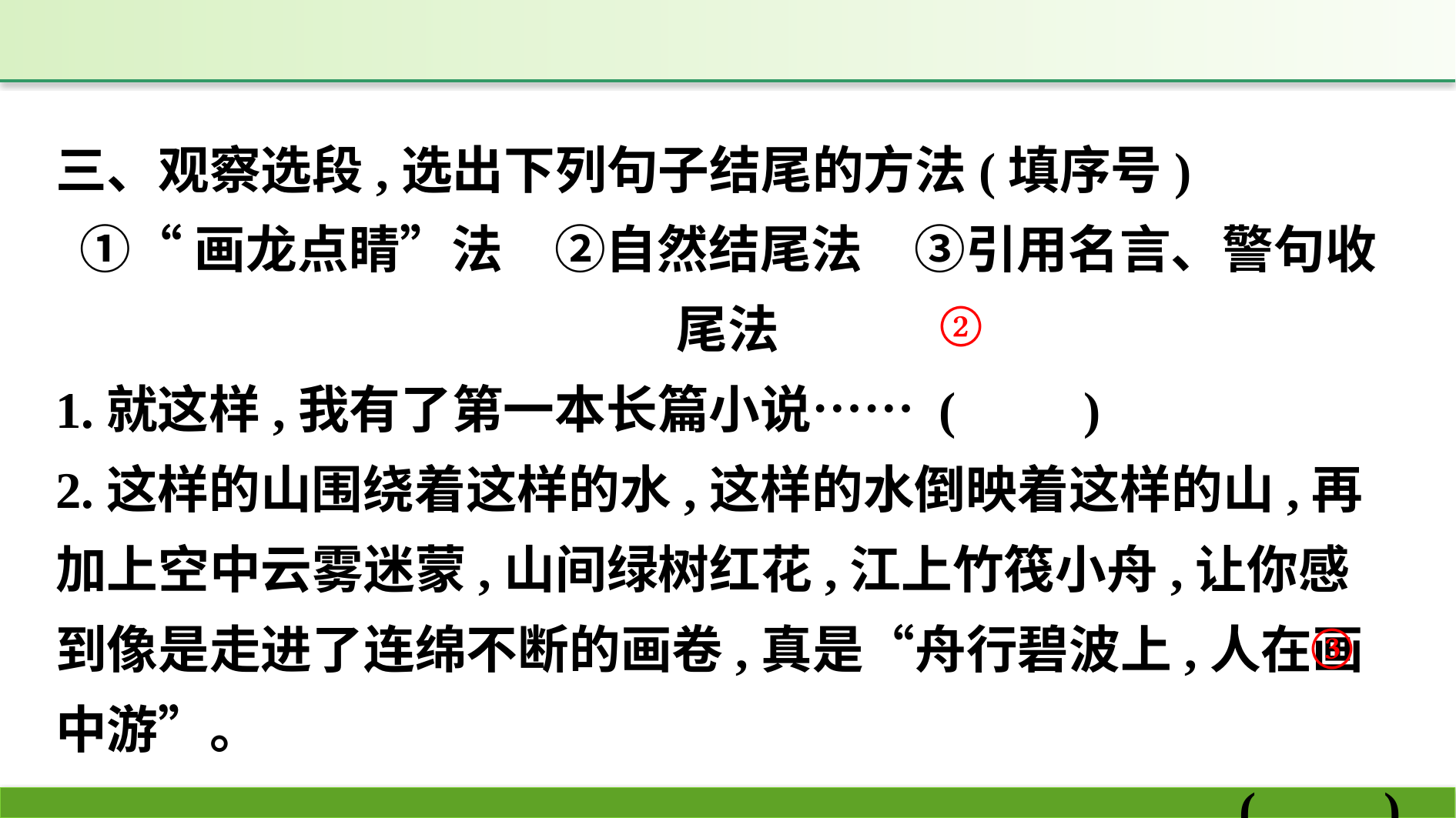

三、观察选段,选出下列句子结尾的方法(填序号)
①“画龙点睛”法　②自然结尾法　③引用名言、警句收尾法
1.就这样,我有了第一本长篇小说…… (　　)
2.这样的山围绕着这样的水,这样的水倒映着这样的山,再加上空中云雾迷蒙,山间绿树红花,江上竹筏小舟,让你感到像是走进了连绵不断的画卷,真是“舟行碧波上,人在画中游”。
(　　)
②
③